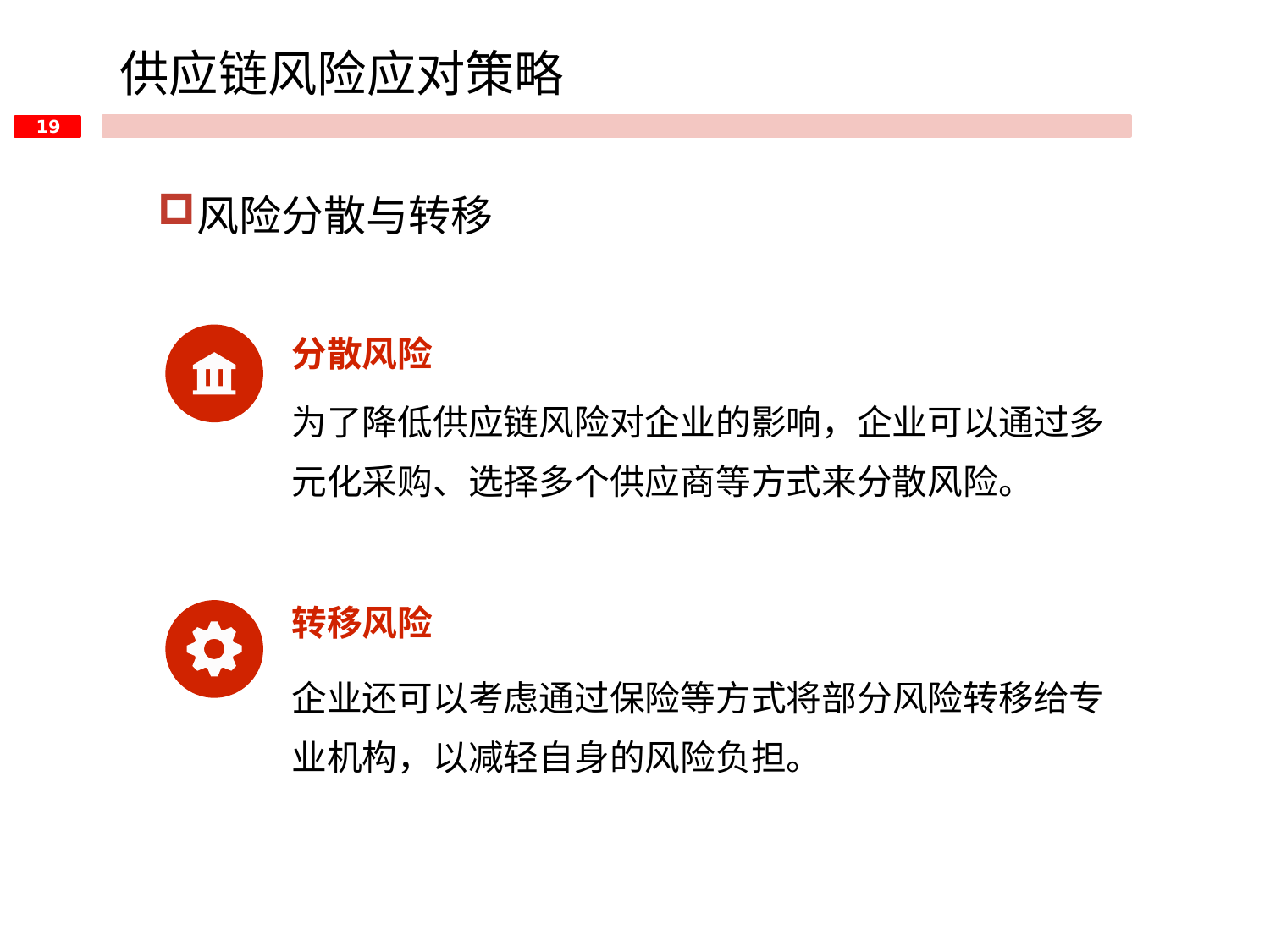

供应链风险应对策略
19
风险分散与转移
分散风险

为了降低供应链风险对企业的影响，企业可以通过多元化采购、选择多个供应商等方式来分散风险。
转移风险

企业还可以考虑通过保险等方式将部分风险转移给专业机构，以减轻自身的风险负担。